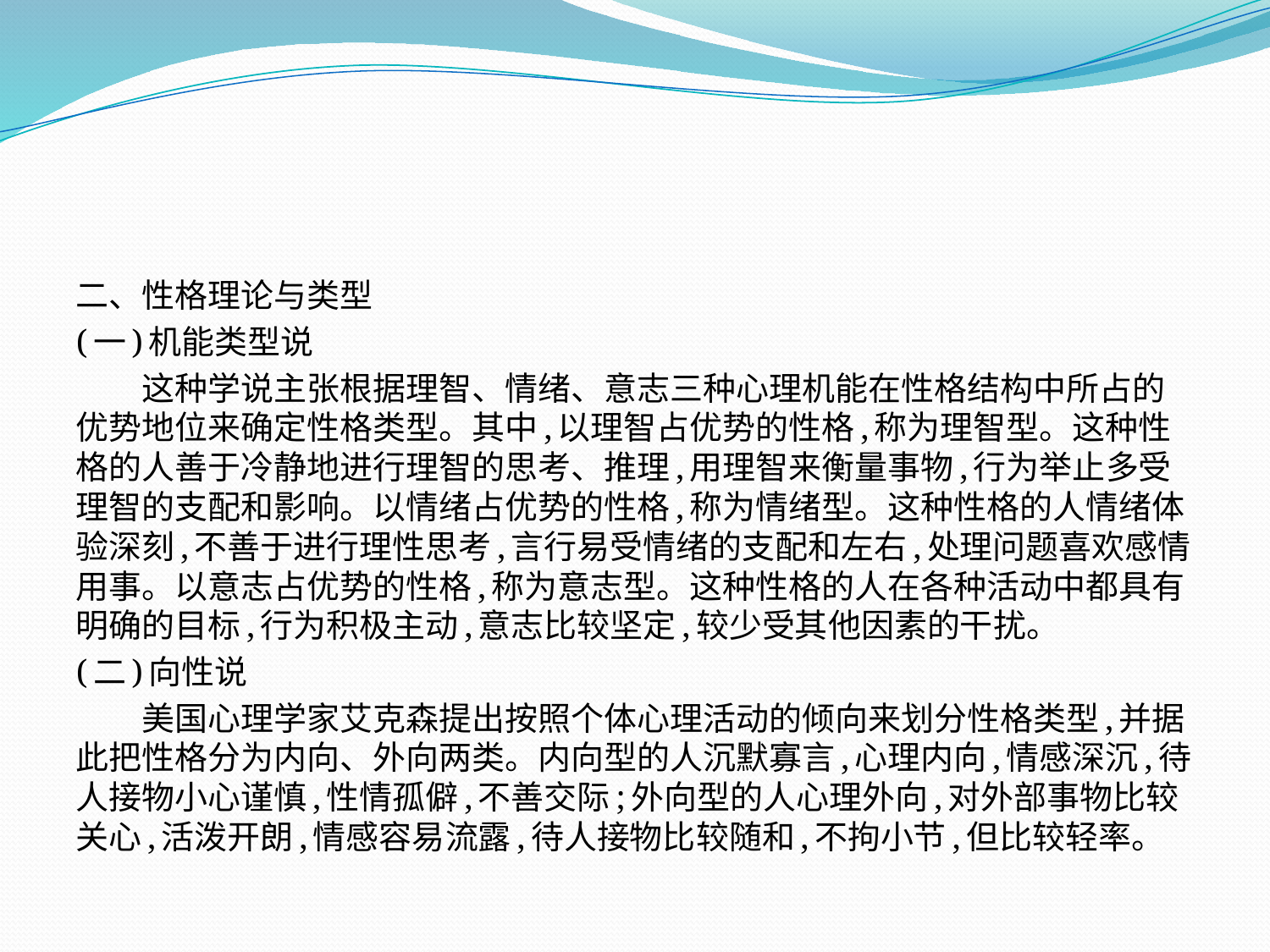

二、性格理论与类型
(一)机能类型说
　　这种学说主张根据理智、情绪、意志三种心理机能在性格结构中所占的优势地位来确定性格类型。其中,以理智占优势的性格,称为理智型。这种性格的人善于冷静地进行理智的思考、推理,用理智来衡量事物,行为举止多受理智的支配和影响。以情绪占优势的性格,称为情绪型。这种性格的人情绪体验深刻,不善于进行理性思考,言行易受情绪的支配和左右,处理问题喜欢感情用事。以意志占优势的性格,称为意志型。这种性格的人在各种活动中都具有明确的目标,行为积极主动,意志比较坚定,较少受其他因素的干扰。
(二)向性说
　　美国心理学家艾克森提出按照个体心理活动的倾向来划分性格类型,并据此把性格分为内向、外向两类。内向型的人沉默寡言,心理内向,情感深沉,待人接物小心谨慎,性情孤僻,不善交际;外向型的人心理外向,对外部事物比较关心,活泼开朗,情感容易流露,待人接物比较随和,不拘小节,但比较轻率。